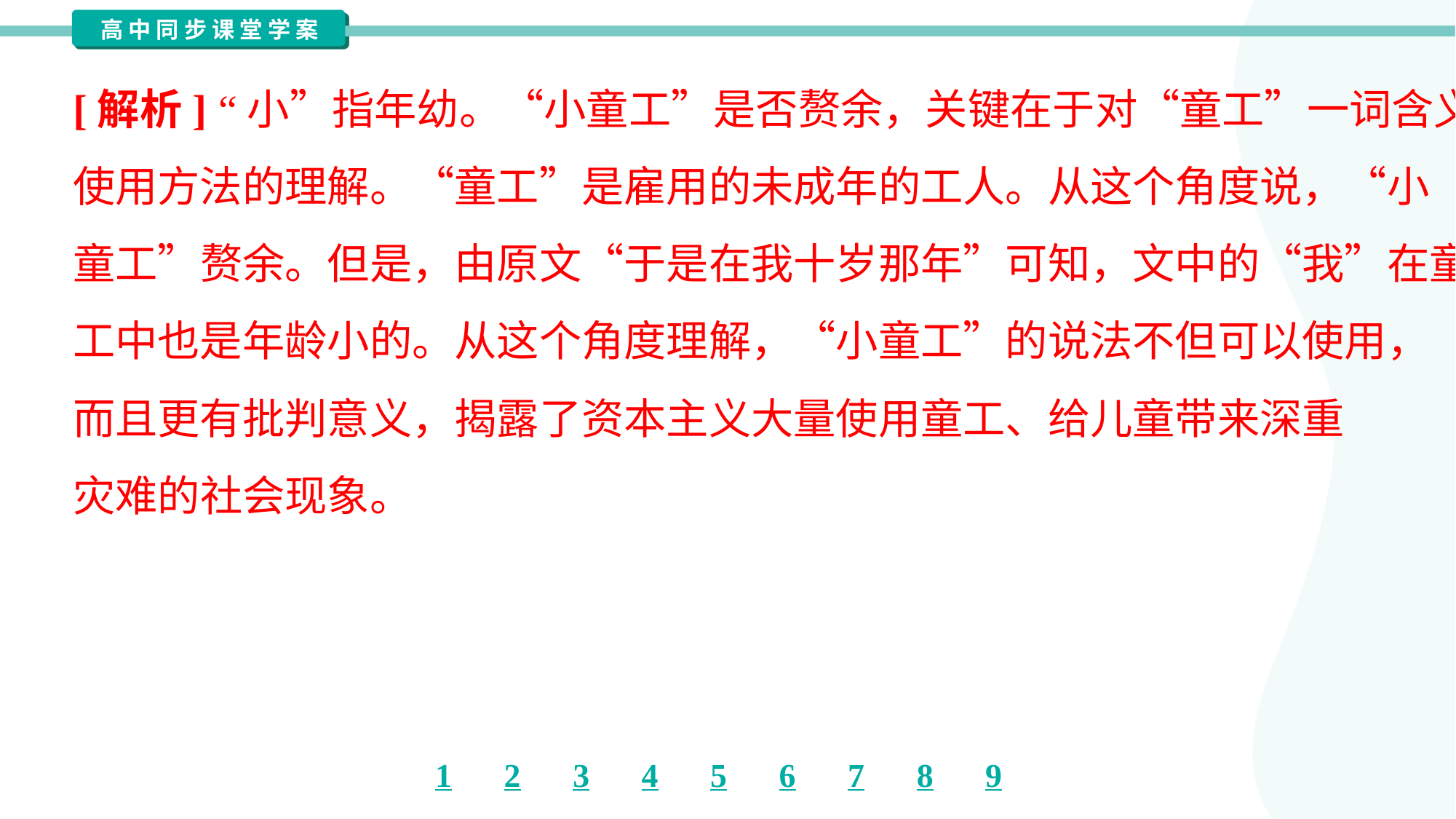

[解析] “小”指年幼。“小童工”是否赘余，关键在于对“童工”一词含义和
使用方法的理解。“童工”是雇用的未成年的工人。从这个角度说，“小
童工”赘余。但是，由原文“于是在我十岁那年”可知，文中的“我”在童
工中也是年龄小的。从这个角度理解，“小童工”的说法不但可以使用，
而且更有批判意义，揭露了资本主义大量使用童工、给儿童带来深重
灾难的社会现象。